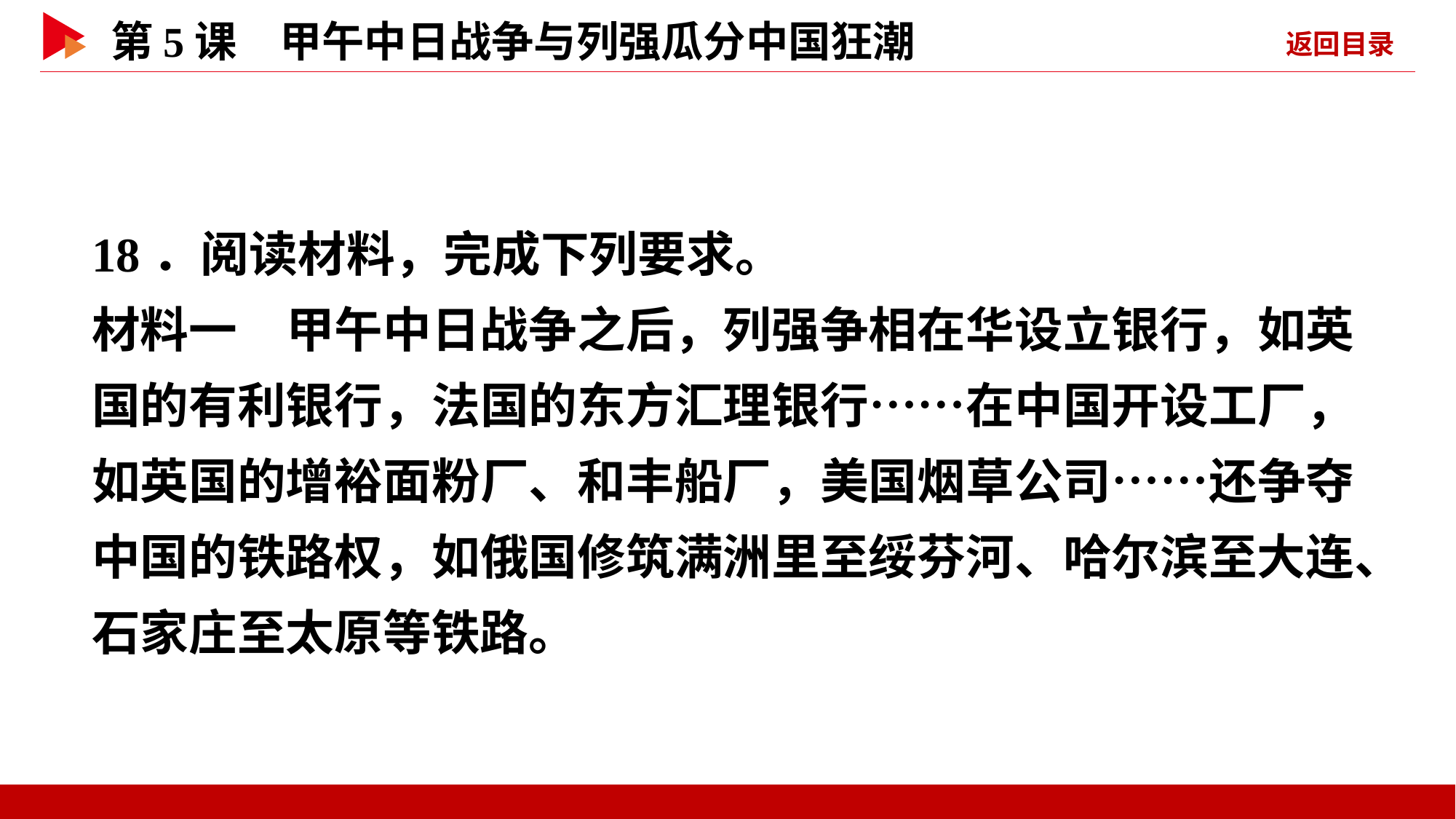

18．阅读材料，完成下列要求。
材料一　甲午中日战争之后，列强争相在华设立银行，如英国的有利银行，法国的东方汇理银行……在中国开设工厂，如英国的增裕面粉厂、和丰船厂，美国烟草公司……还争夺中国的铁路权，如俄国修筑满洲里至绥芬河、哈尔滨至大连、石家庄至太原等铁路。